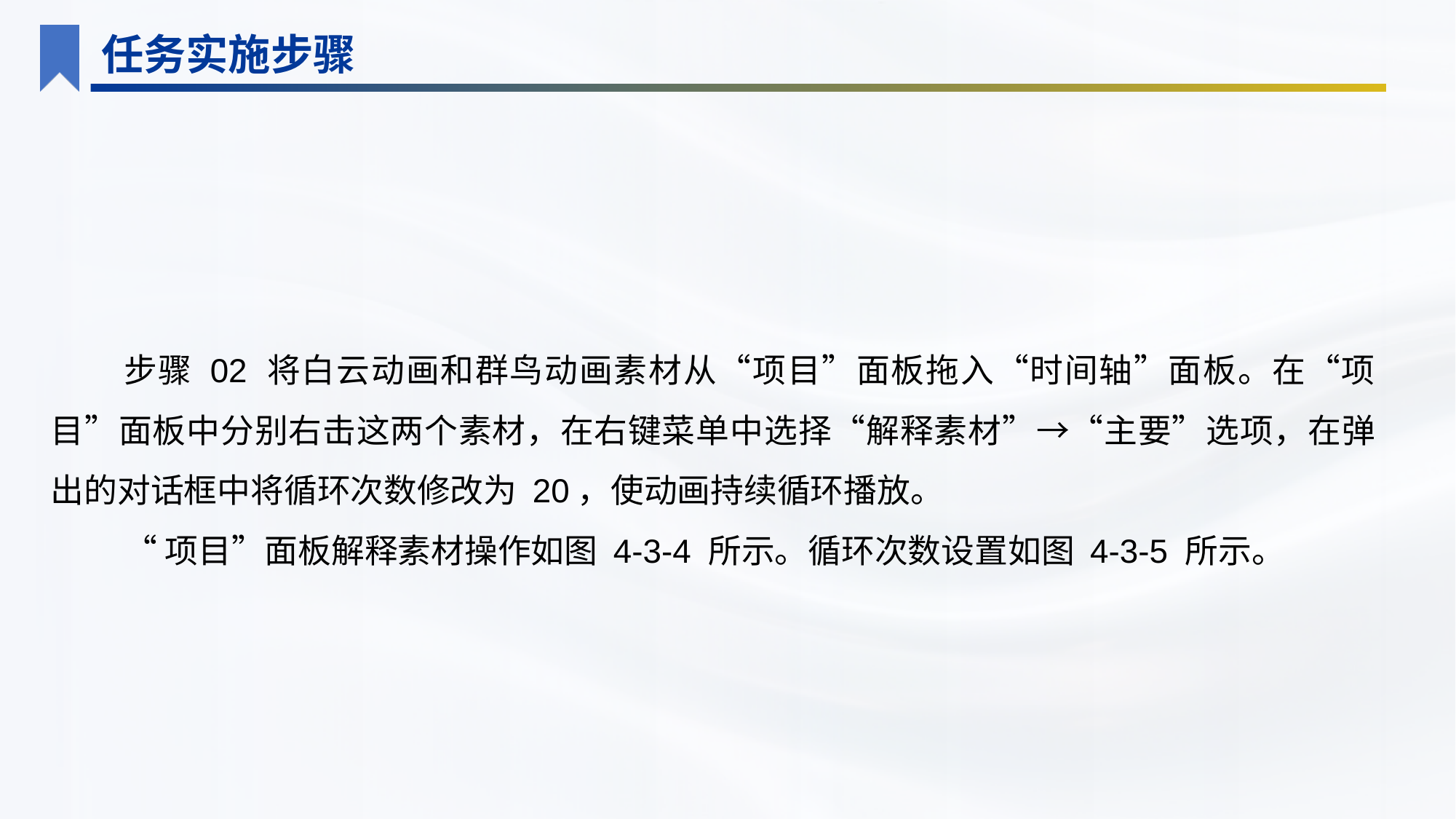

任务实施步骤
步骤 02 将白云动画和群鸟动画素材从“项目”面板拖入“时间轴”面板。在“项目”面板中分别右击这两个素材，在右键菜单中选择“解释素材”→“主要”选项，在弹出的对话框中将循环次数修改为 20，使动画持续循环播放。
“项目”面板解释素材操作如图 4-3-4 所示。循环次数设置如图 4-3-5 所示。